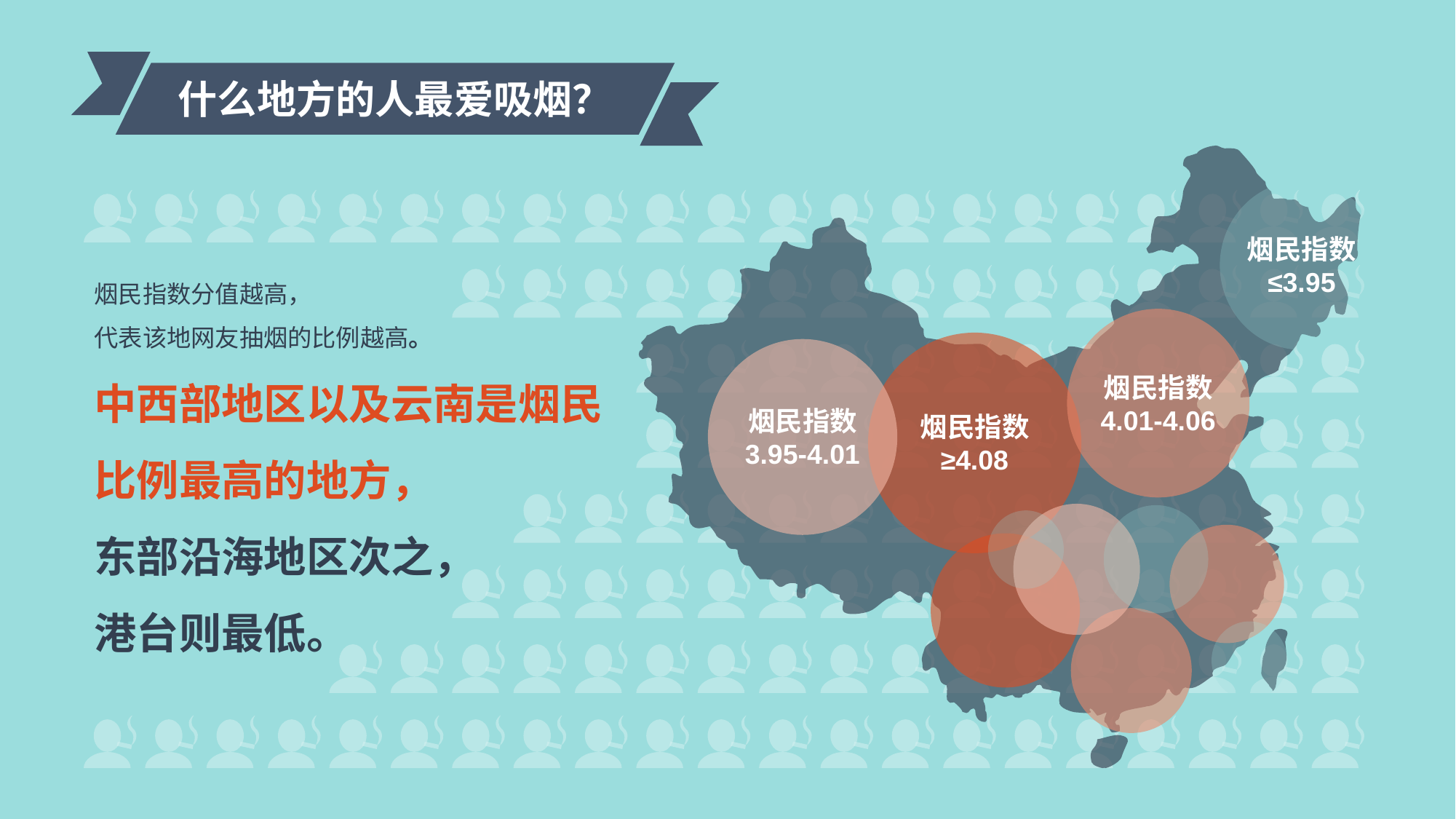

什么地方的人最爱吸烟？

烟民指数
≤3.95
烟民指数
4.01-4.06
烟民指数
≥4.08
烟民指数
3.95-4.01

烟民指数分值越高，
代表该地网友抽烟的比例越高。
中西部地区以及云南是烟民比例最高的地方，
东部沿海地区次之，
港台则最低。